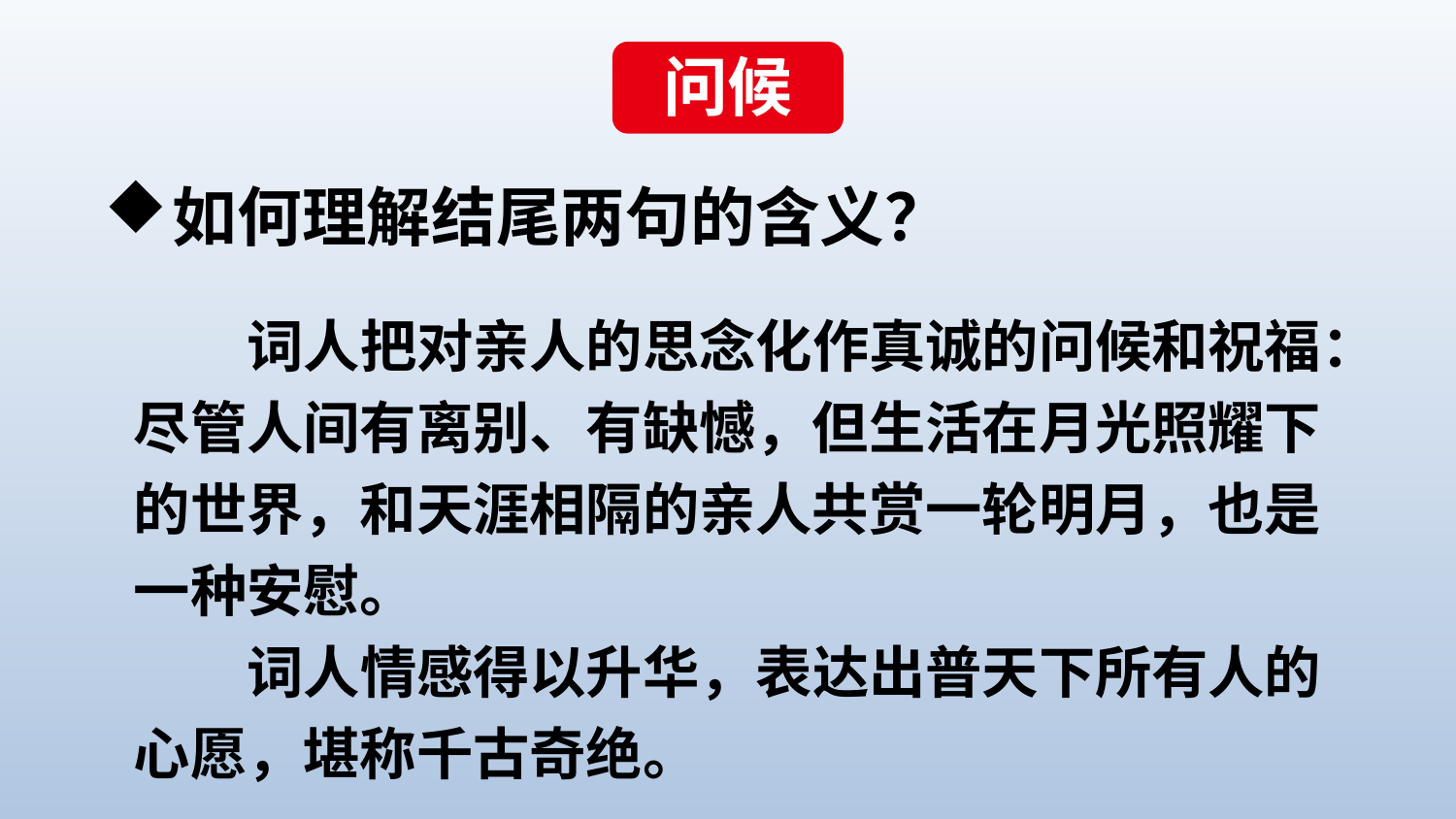

问候
如何理解结尾两句的含义？
词人把对亲人的思念化作真诚的问候和祝福：尽管人间有离别、有缺憾，但生活在月光照耀下的世界，和天涯相隔的亲人共赏一轮明月，也是一种安慰。
词人情感得以升华，表达出普天下所有人的心愿，堪称千古奇绝。